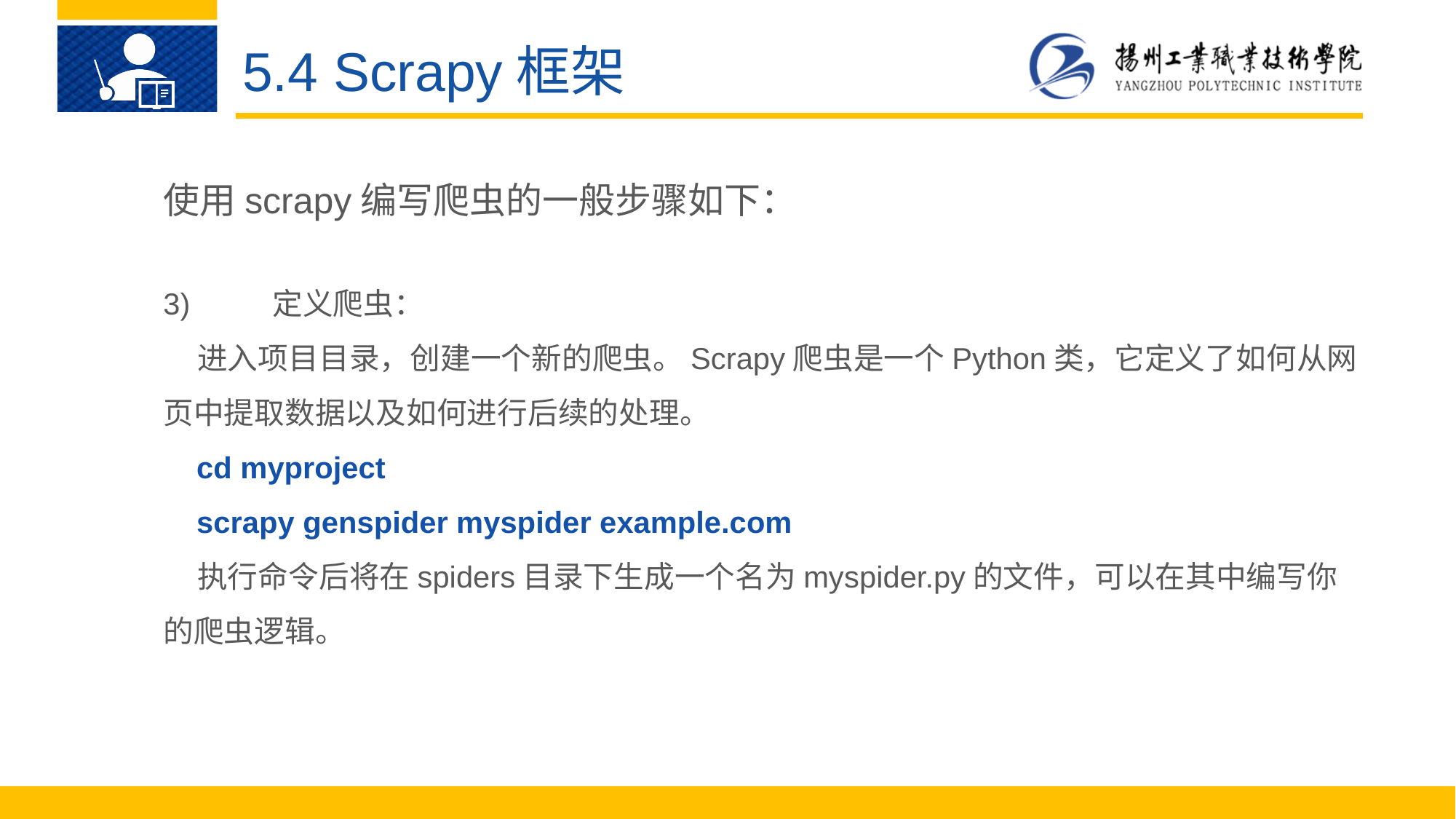

5.4 Scrapy框架
使用scrapy编写爬虫的一般步骤如下：
3)	定义爬虫：
    进入项目目录，创建一个新的爬虫。Scrapy爬虫是一个Python类，它定义了如何从网页中提取数据以及如何进行后续的处理。
    cd myproject
    scrapy genspider myspider example.com
    执行命令后将在spiders目录下生成一个名为myspider.py的文件，可以在其中编写你的爬虫逻辑。